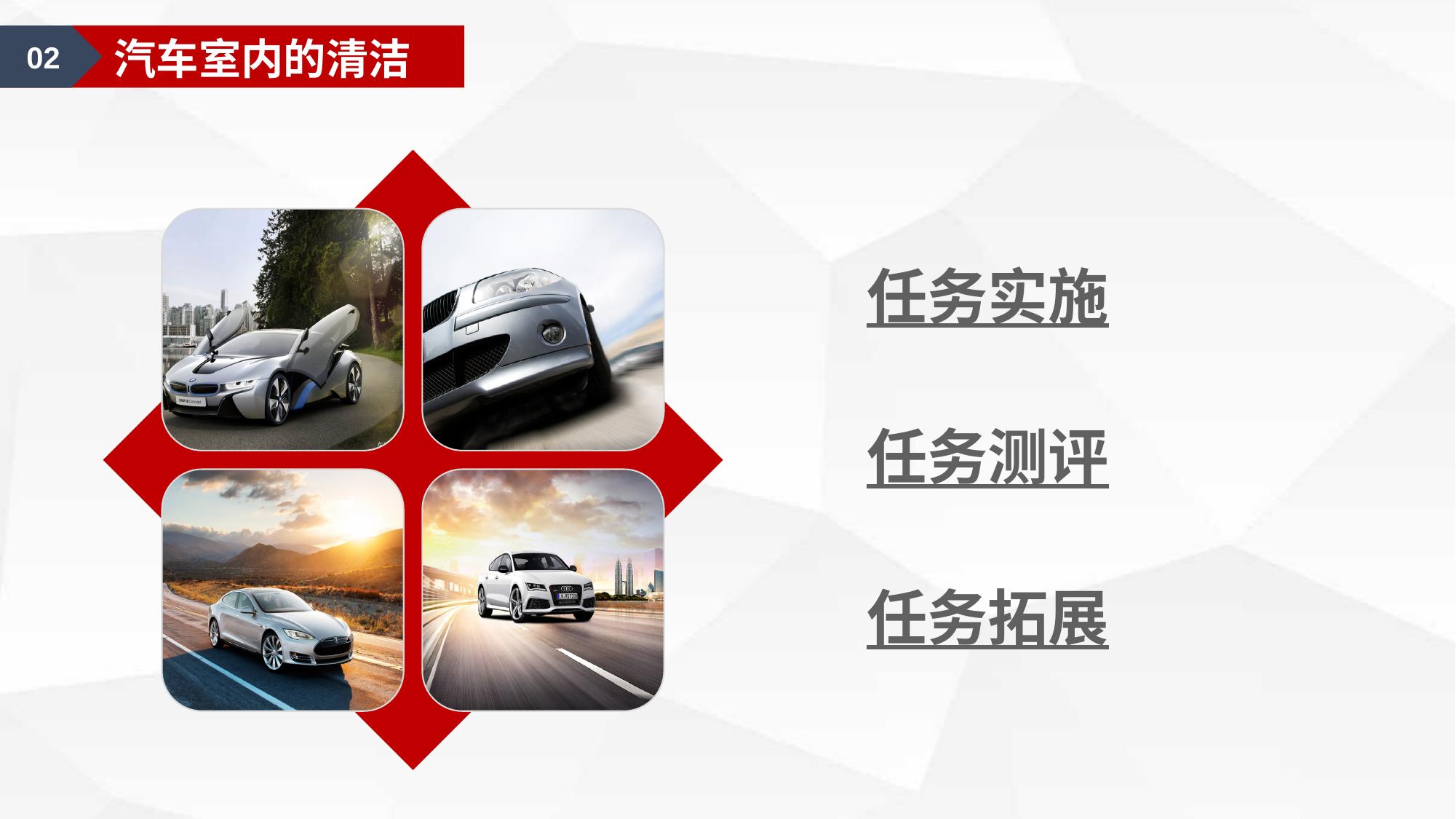

01
汽车美容认知

02
汽车室内的清洁

任务实施

任务测评

任务拓展